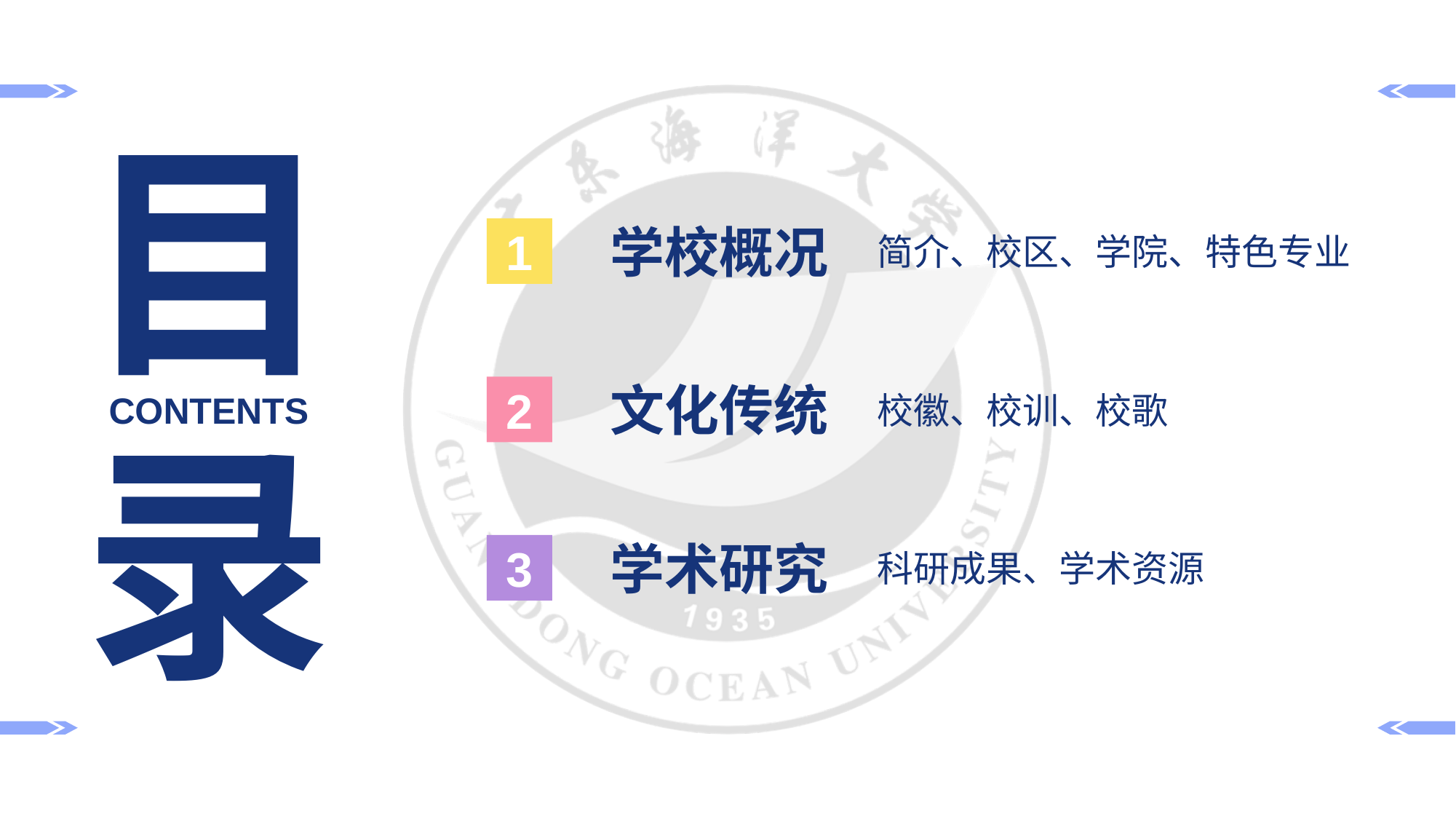

目
录
CONTENTS
学校概况
1
简介、校区、学院、特色专业
文化传统
2
校徽、校训、校歌
学术研究
3
科研成果、学术资源